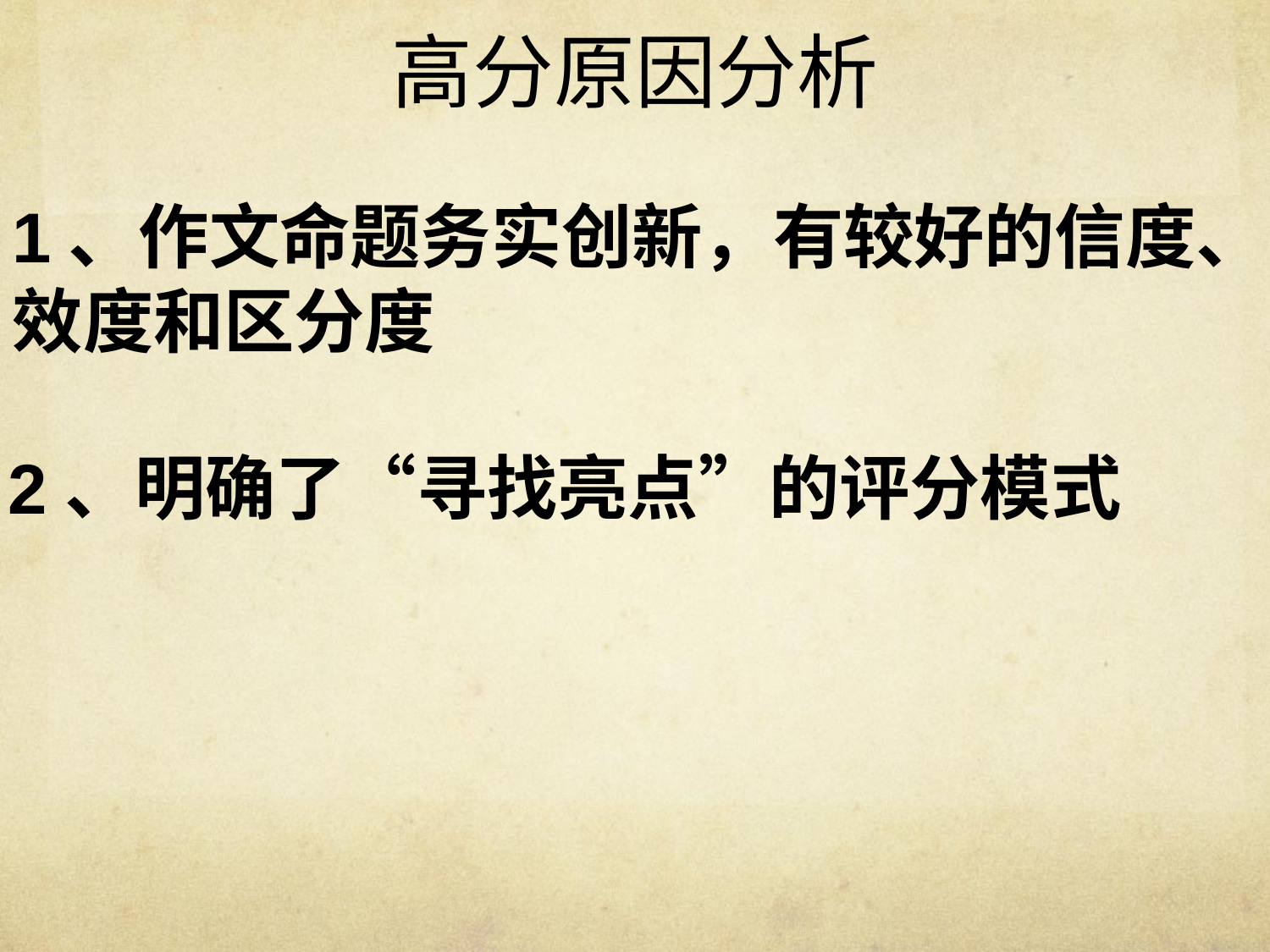

# 高分原因分析
1、作文命题务实创新，有较好的信度、效度和区分度
2、明确了“寻找亮点”的评分模式